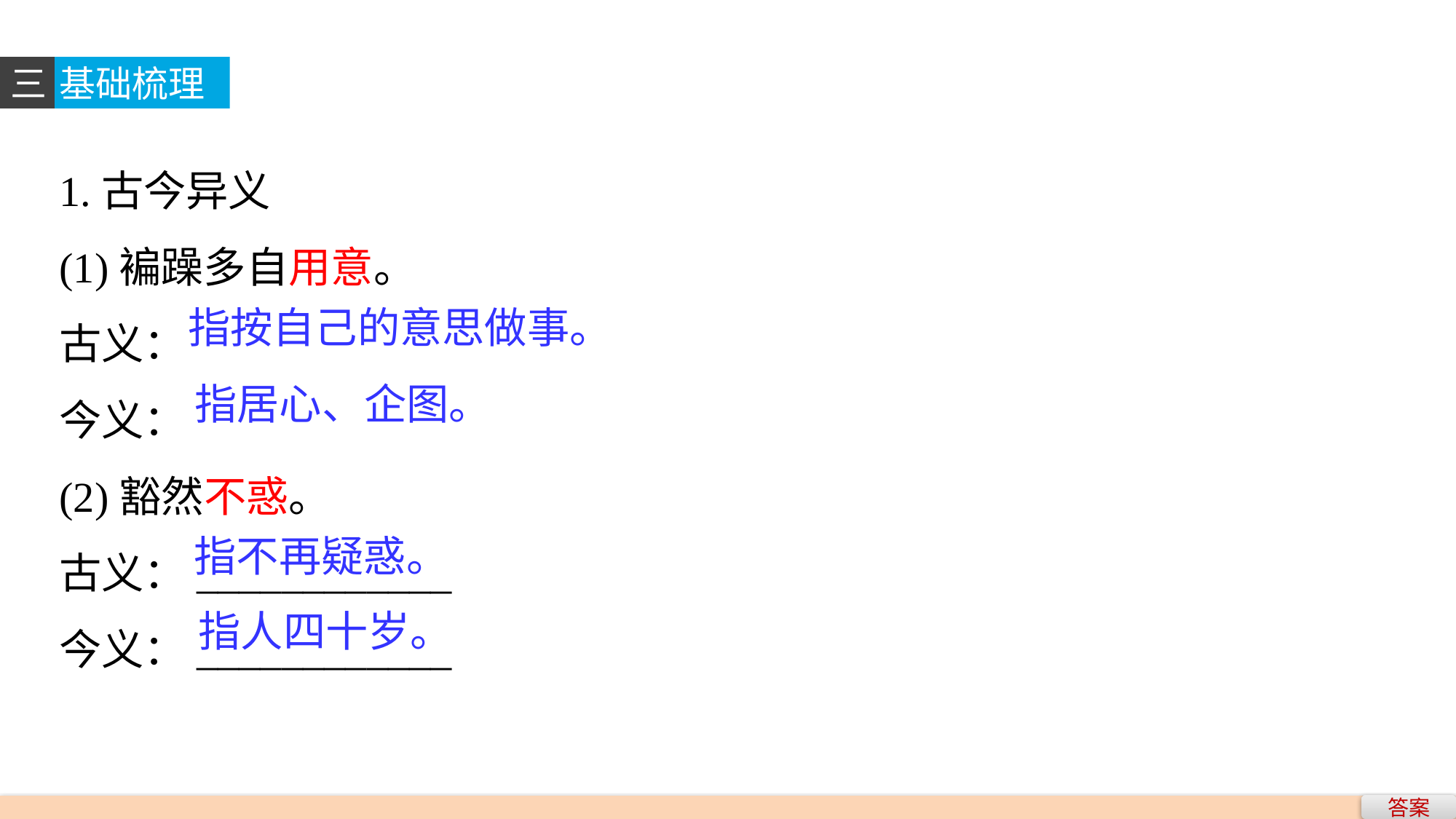

三
基础梳理
1.古今异义
(1)褊躁多自用意。
古义：
今义：
(2)豁然不惑。
古义：____________
今义：____________
指按自己的意思做事。
指居心、企图。
指不再疑惑。
指人四十岁。
答案